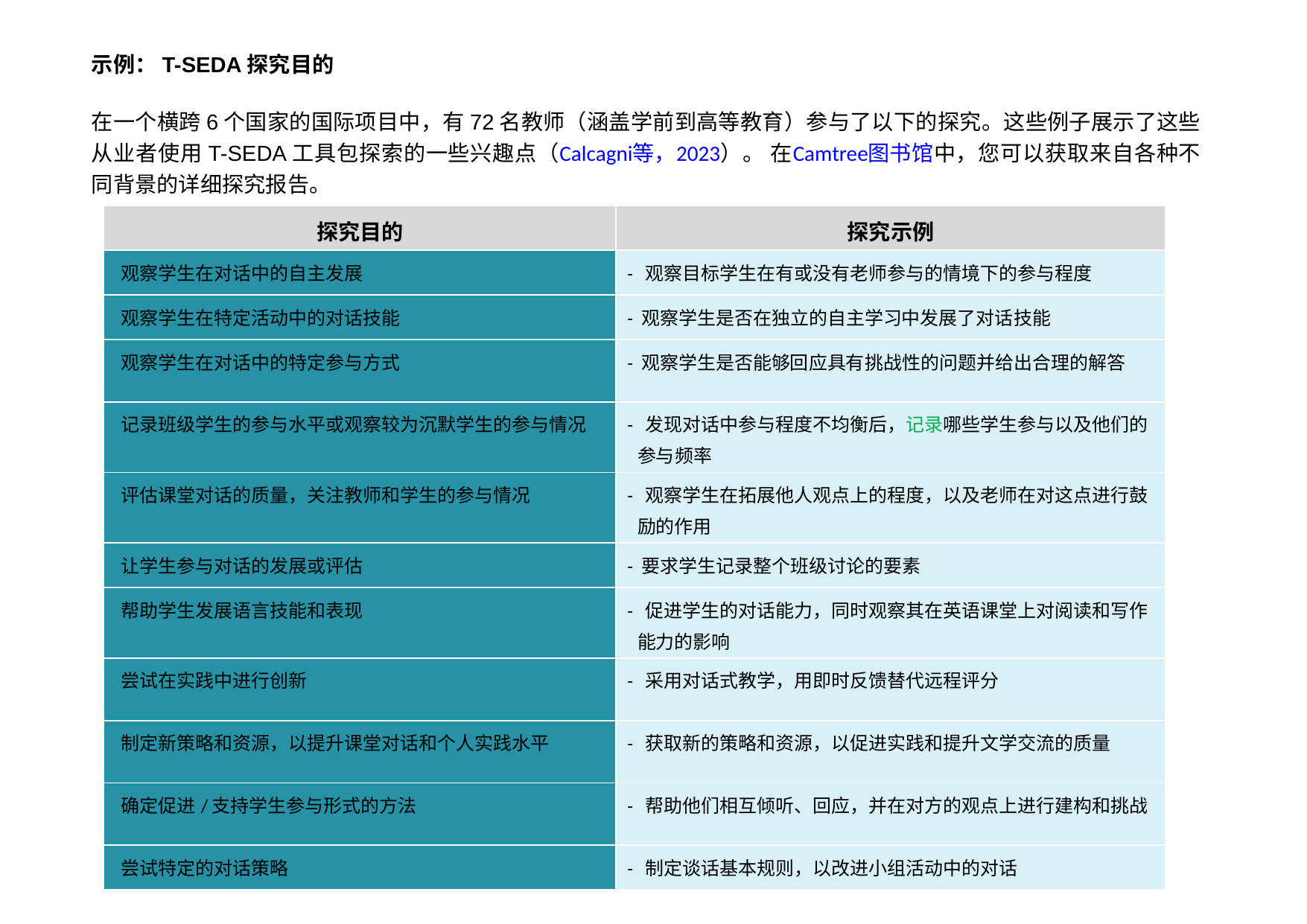

示例：T-SEDA探究目的

在一个横跨6个国家的国际项目中，有72名教师（涵盖学前到高等教育）参与了以下的探究。这些例子展示了这些从业者使用T-SEDA工具包探索的一些兴趣点（Calcagni等，2023）。 在Camtree图书馆中，您可以获取来自各种不同背景的详细探究报告。
| 探究目的 | 探究示例 |
| --- | --- |
| 观察学生在对话中的自主发展 | - 观察目标学生在有或没有老师参与的情境下的参与程度 |
| 观察学生在特定活动中的对话技能 | - 观察学生是否在独立的自主学习中发展了对话技能 |
| 观察学生在对话中的特定参与方式 | - 观察学生是否能够回应具有挑战性的问题并给出合理的解答 |
| 记录班级学生的参与水平或观察较为沉默学生的参与情况 | - 发现对话中参与程度不均衡后，记录哪些学生参与以及他们的参与频率 |
| 评估课堂对话的质量，关注教师和学生的参与情况 | - 观察学生在拓展他人观点上的程度，以及老师在对这点进行鼓励的作用 |
| 让学生参与对话的发展或评估 | - 要求学生记录整个班级讨论的要素 |
| 帮助学生发展语言技能和表现 | - 促进学生的对话能力，同时观察其在英语课堂上对阅读和写作能力的影响 |
| 尝试在实践中进行创新 | - 采用对话式教学，用即时反馈替代远程评分 |
| 制定新策略和资源，以提升课堂对话和个人实践水平 | - 获取新的策略和资源，以促进实践和提升文学交流的质量 |
| 确定促进/支持学生参与形式的方法 | - 帮助他们相互倾听、回应，并在对方的观点上进行建构和挑战 |
| 尝试特定的对话策略 | - 制定谈话基本规则，以改进小组活动中的对话 |